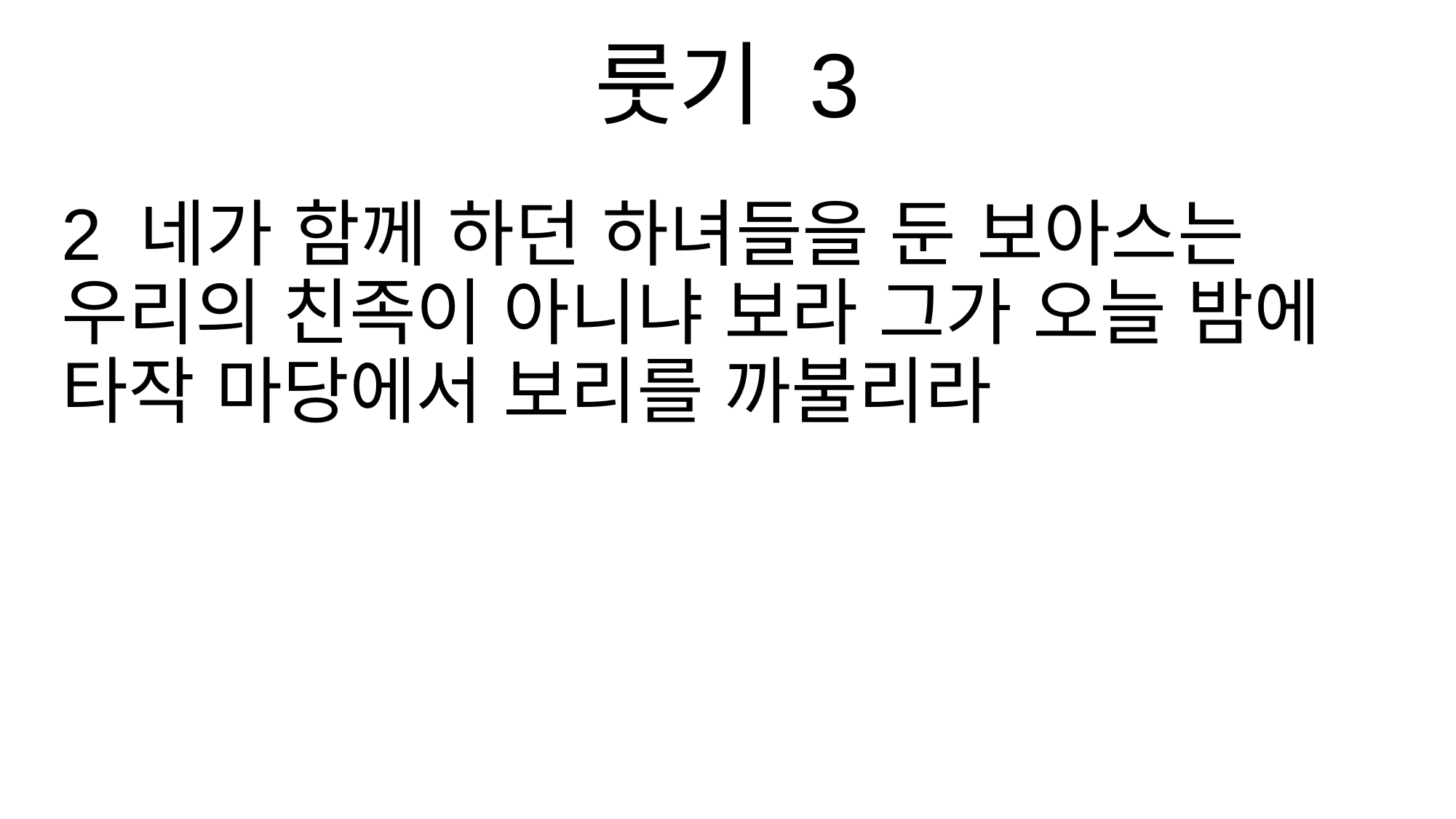

룻기 3
2 네가 함께 하던 하녀들을 둔 보아스는 우리의 친족이 아니냐 보라 그가 오늘 밤에 타작 마당에서 보리를 까불리라